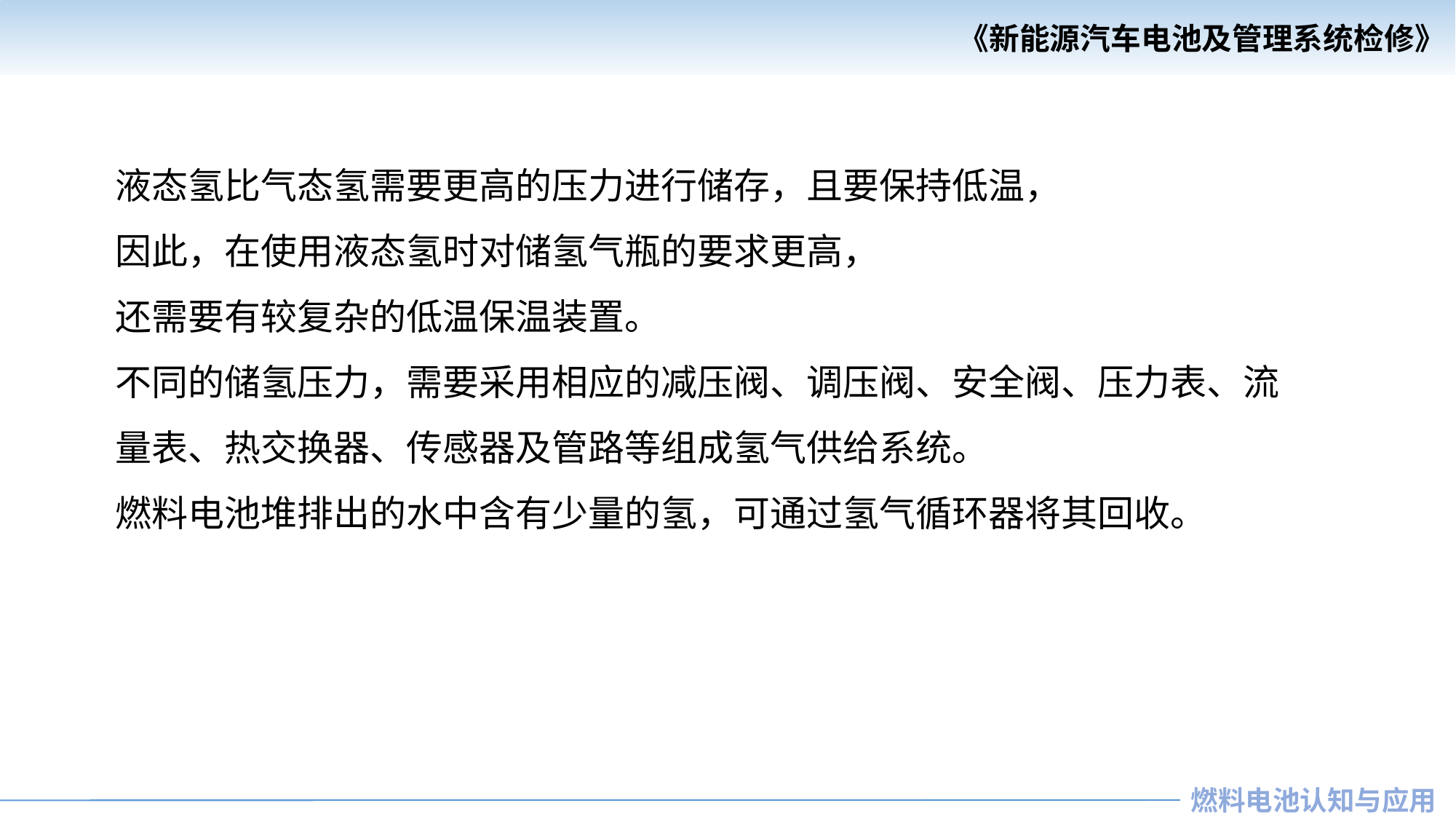

液态氢比气态氢需要更高的压力进行储存，且要保持低温，
因此，在使用液态氢时对储氢气瓶的要求更高，
还需要有较复杂的低温保温装置。
不同的储氢压力，需要采用相应的减压阀、调压阀、安全阀、压力表、流量表、热交换器、传感器及管路等组成氢气供给系统。
燃料电池堆排出的水中含有少量的氢，可通过氢气循环器将其回收。